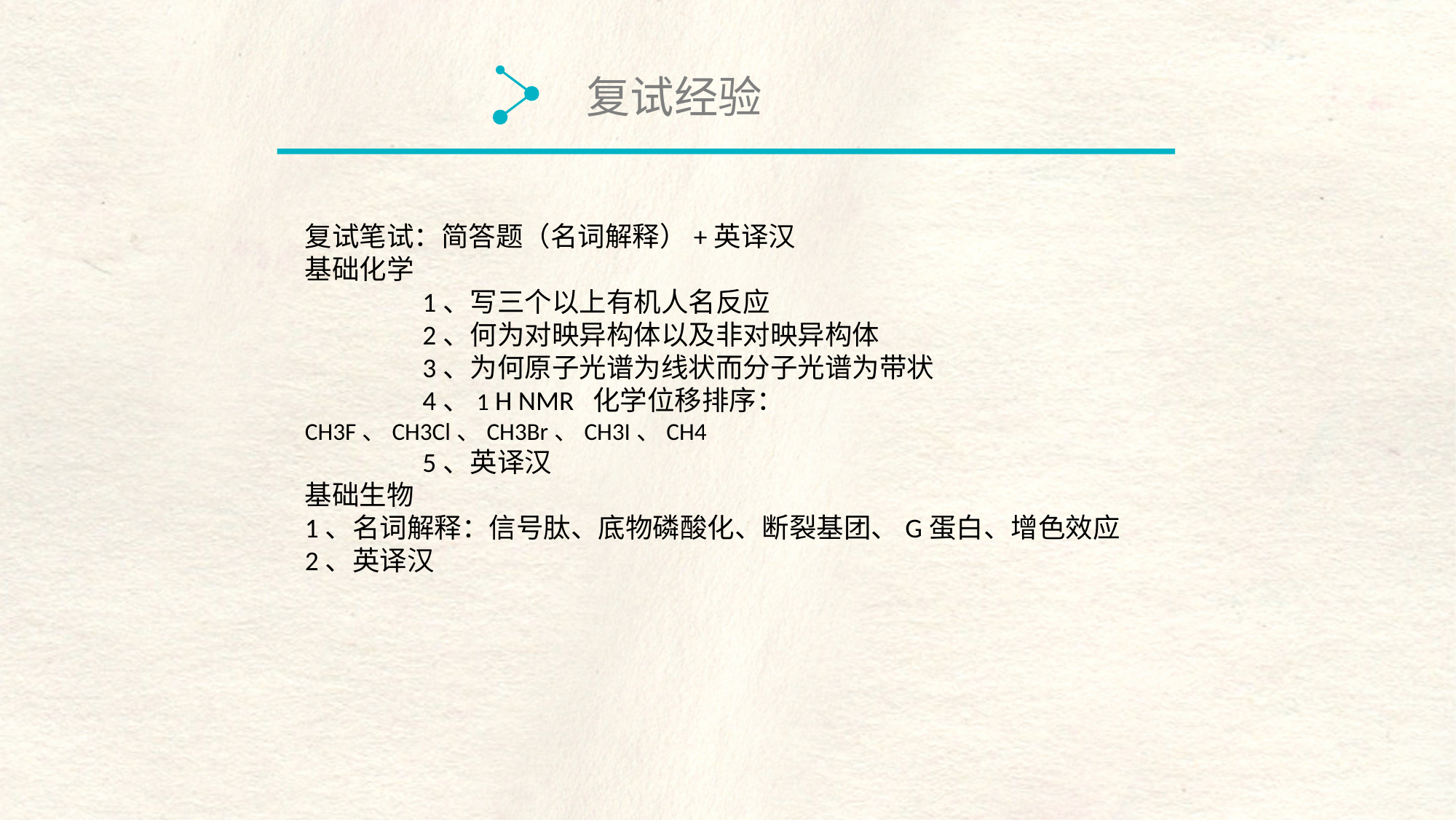

复试经验

复试笔试：简答题（名词解释）+英译汉
基础化学
                   1、写三个以上有机人名反应
                   2、何为对映异构体以及非对映异构体
                   3、为何原子光谱为线状而分子光谱为带状
                   4、1 H NMR  化学位移排序：CH3F、CH3Cl、CH3Br、CH3I、CH4
                   5、英译汉
基础生物
1、名词解释：信号肽、底物磷酸化、断裂基团、G蛋白、增色效应
2、英译汉